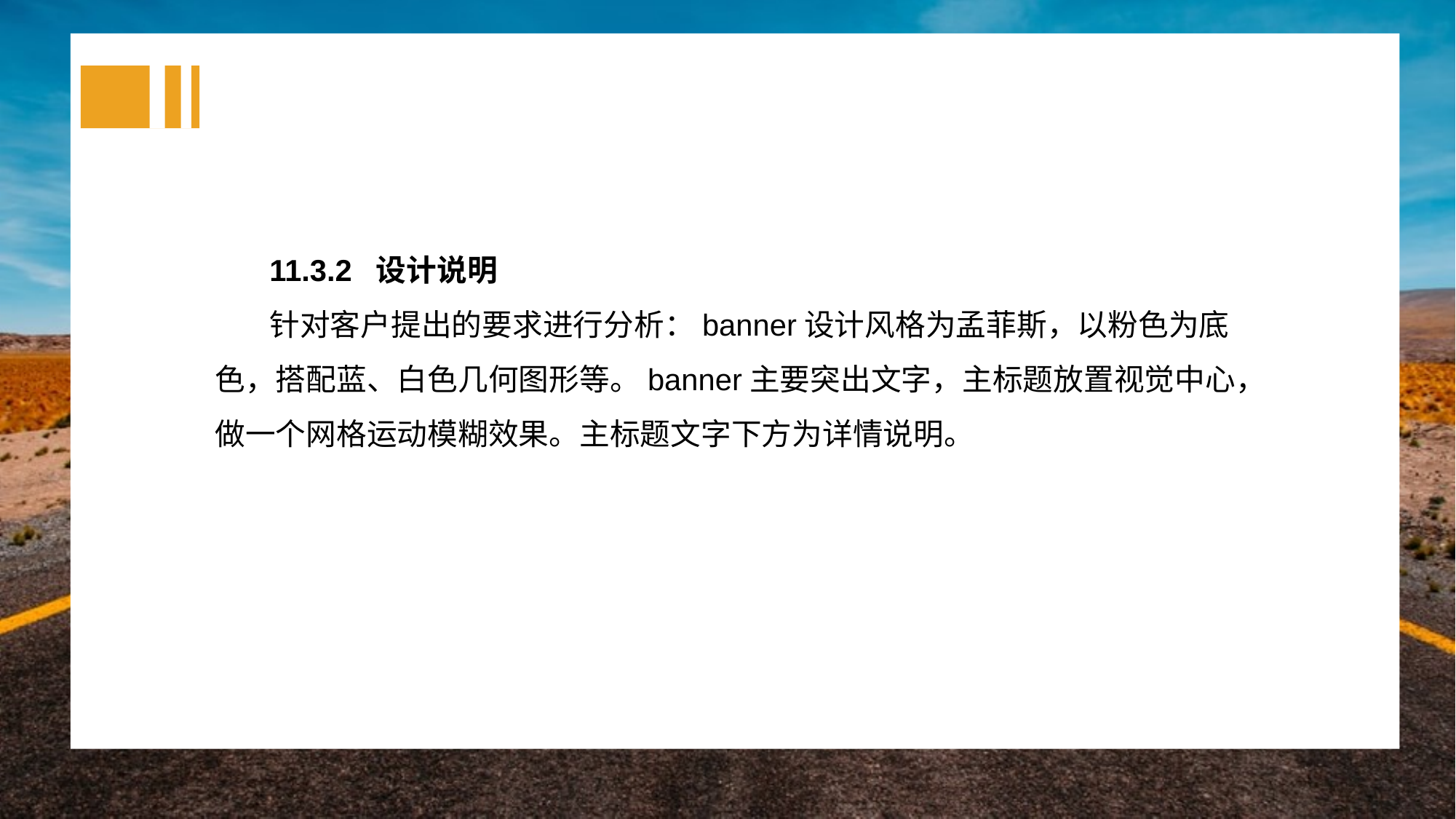

11.3.2  设计说明
针对客户提出的要求进行分析：banner设计风格为孟菲斯，以粉色为底色，搭配蓝、白色几何图形等。banner主要突出文字，主标题放置视觉中心，做一个网格运动模糊效果。主标题文字下方为详情说明。